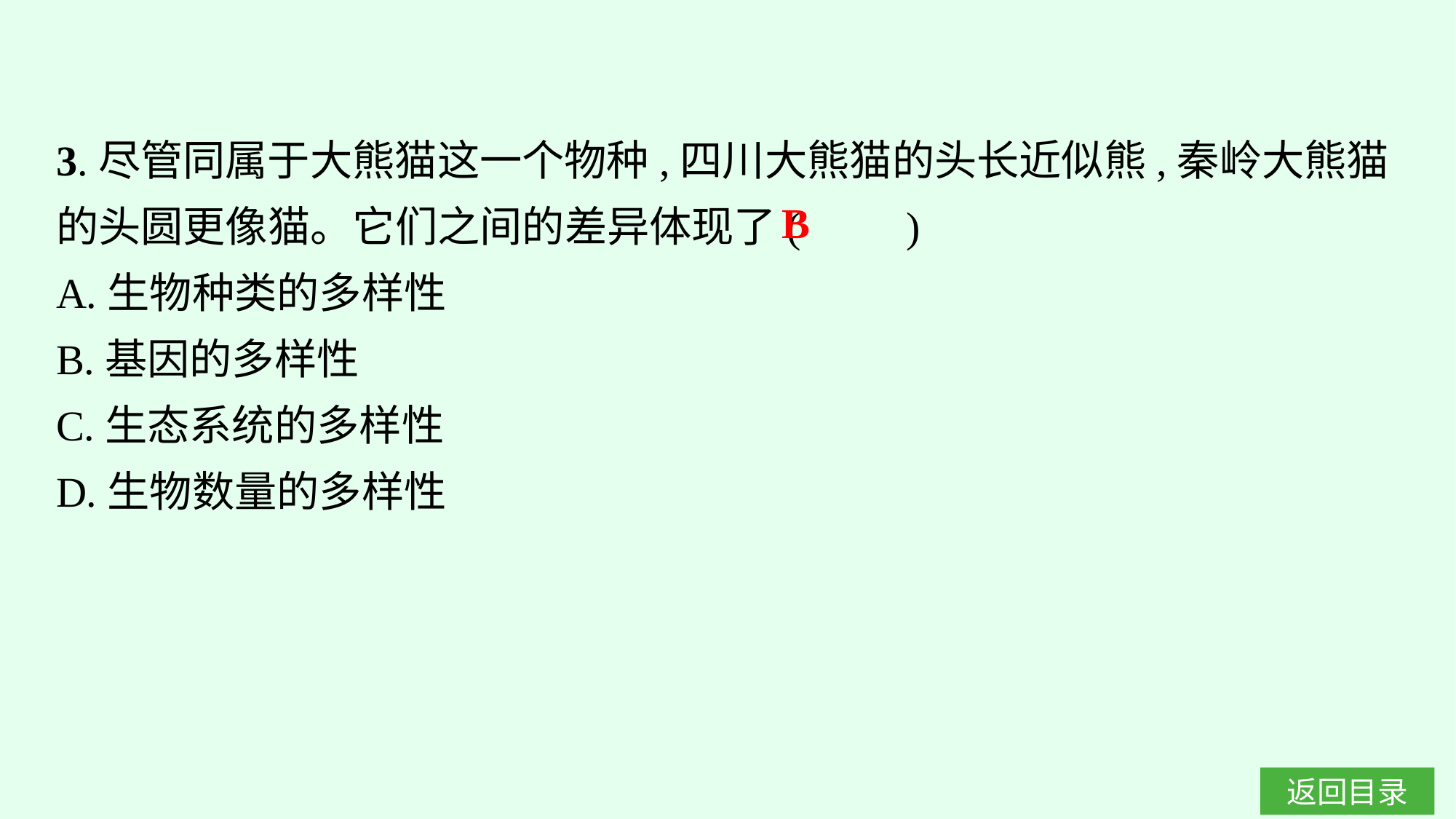

3.尽管同属于大熊猫这一个物种,四川大熊猫的头长近似熊,秦岭大熊猫的头圆更像猫。它们之间的差异体现了(　　)
A.生物种类的多样性
B.基因的多样性
C.生态系统的多样性
D.生物数量的多样性
B